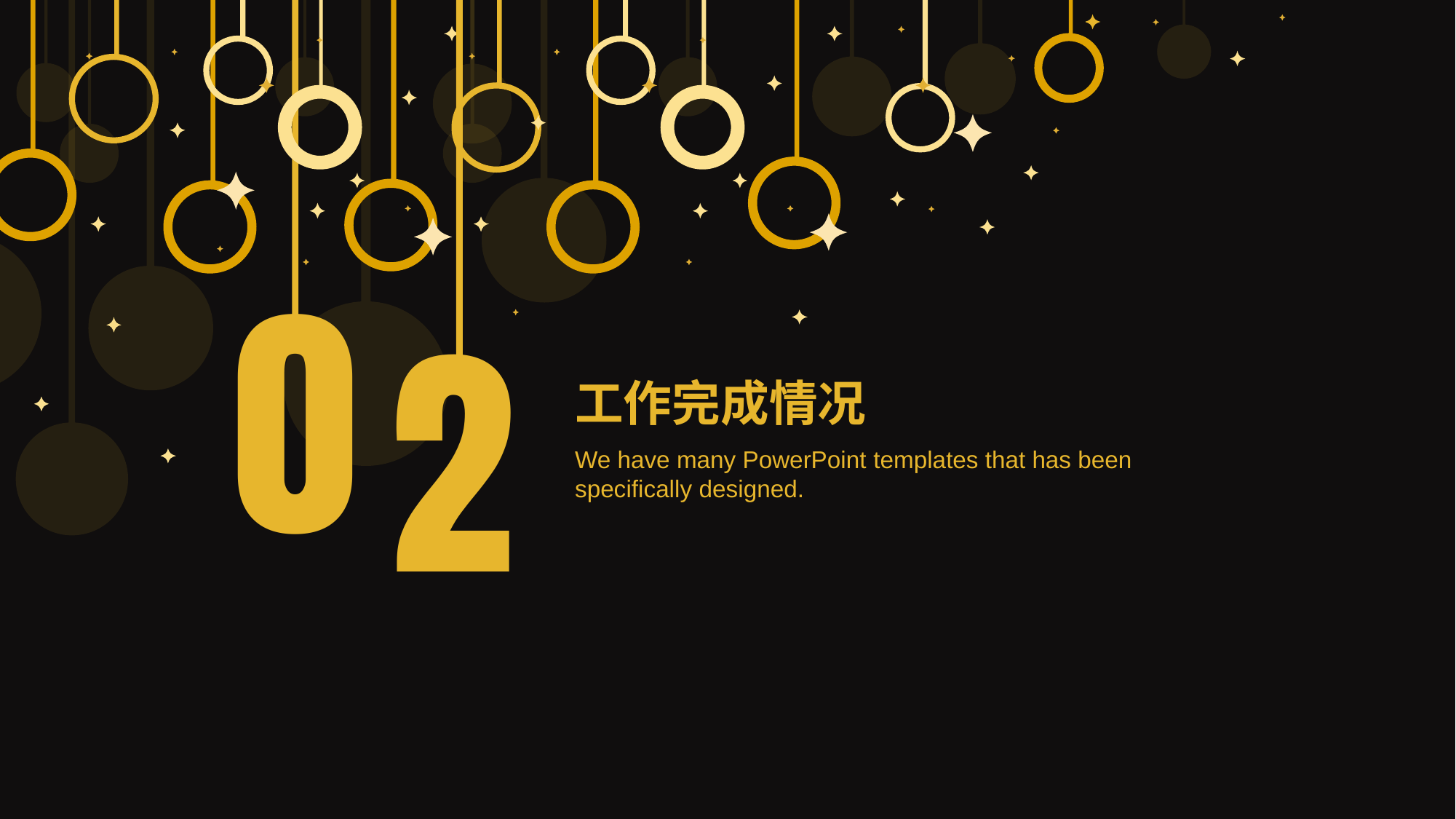

0
2
工作完成情况
We have many PowerPoint templates that has been specifically designed.